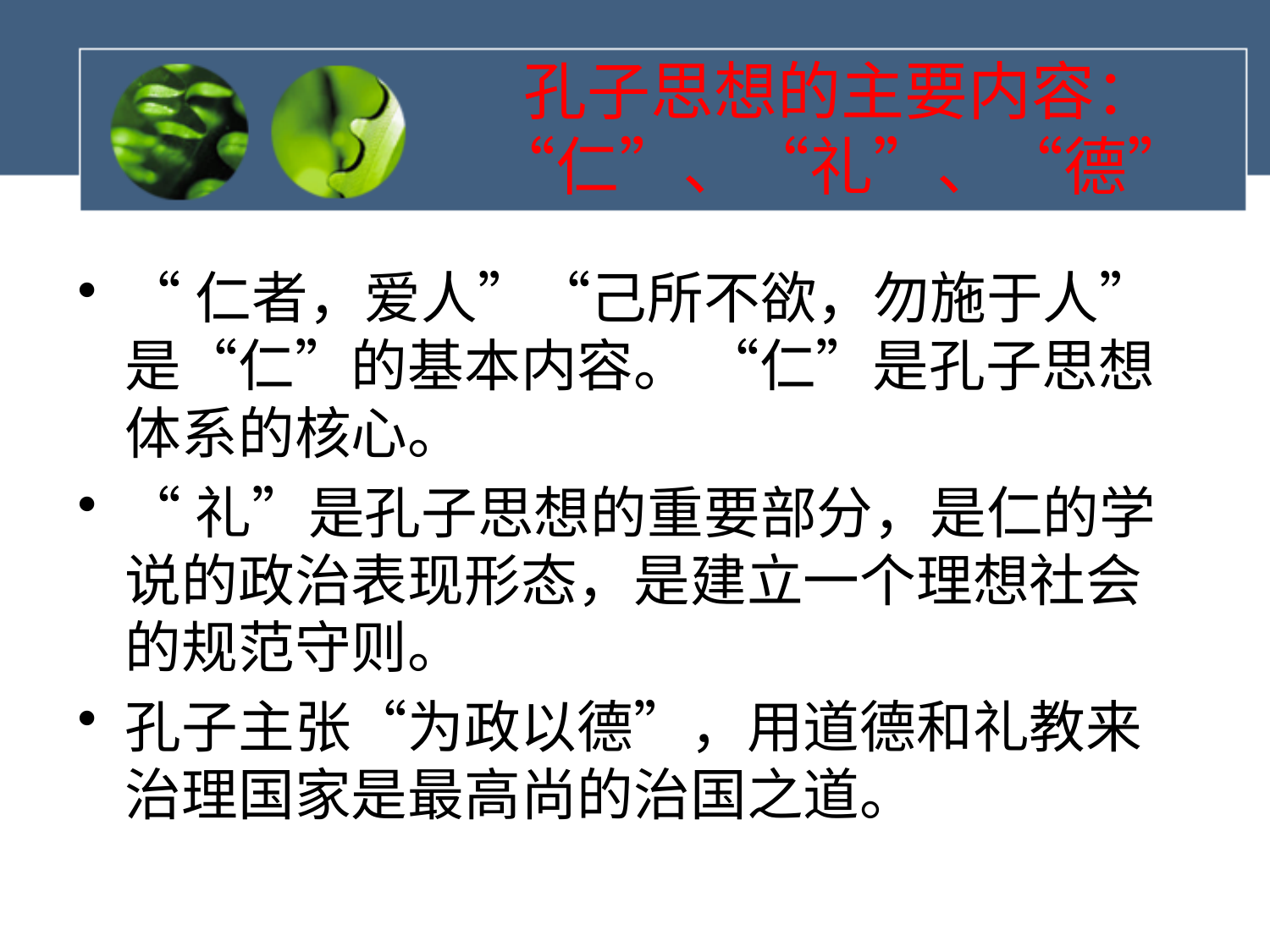

# 孔子思想的主要内容：“仁”、“礼”、“德”
“仁者，爱人”“己所不欲，勿施于人”是“仁”的基本内容。 “仁”是孔子思想体系的核心。
“礼”是孔子思想的重要部分，是仁的学说的政治表现形态，是建立一个理想社会的规范守则。
孔子主张“为政以德”，用道德和礼教来治理国家是最高尚的治国之道。